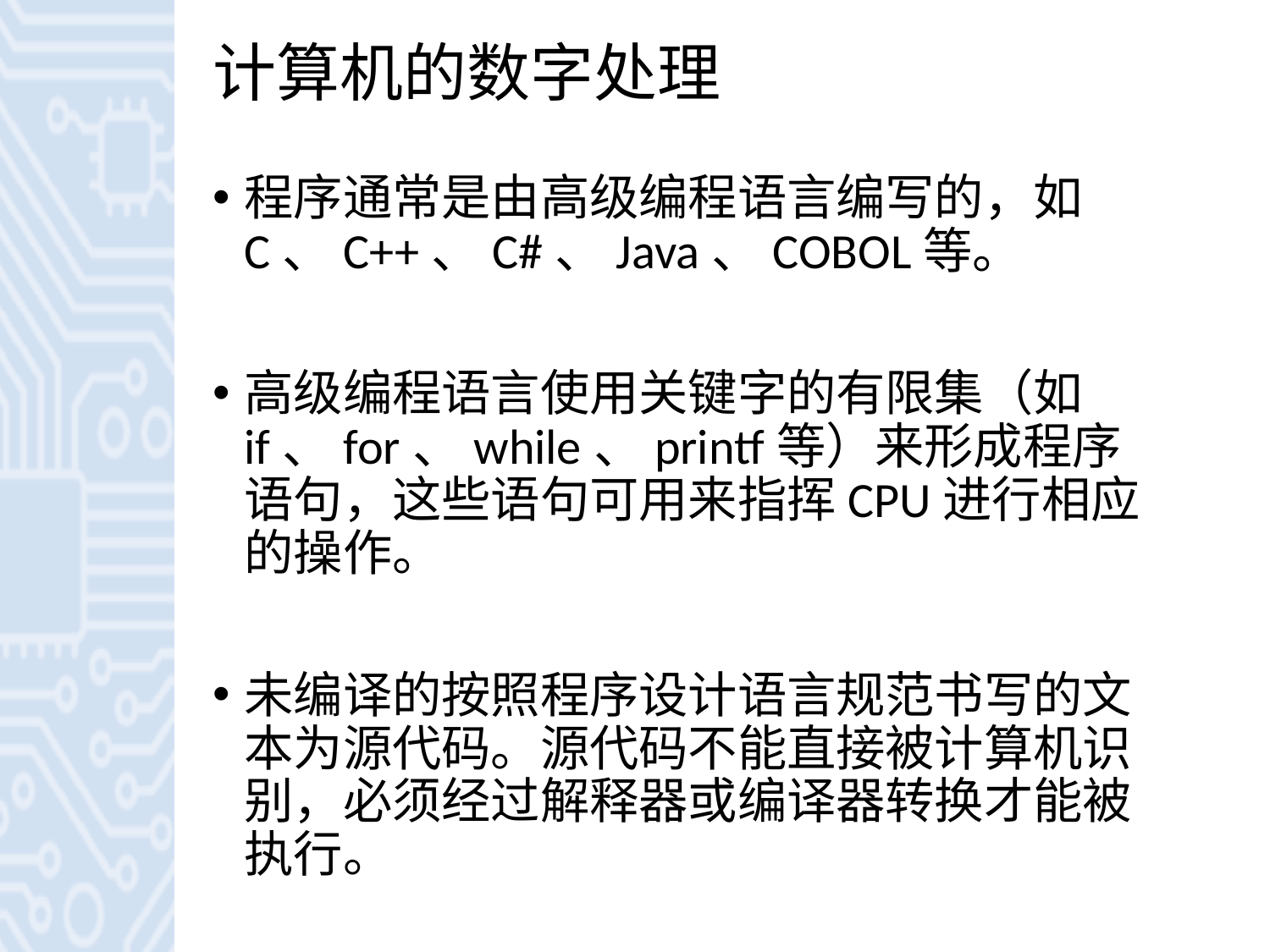

# 计算机的数字处理
程序通常是由高级编程语言编写的，如C、C++、C#、Java、COBOL等。

高级编程语言使用关键字的有限集（如if、for、while、printf等）来形成程序语句，这些语句可用来指挥CPU进行相应的操作。

未编译的按照程序设计语言规范书写的文本为源代码。源代码不能直接被计算机识别，必须经过解释器或编译器转换才能被执行。